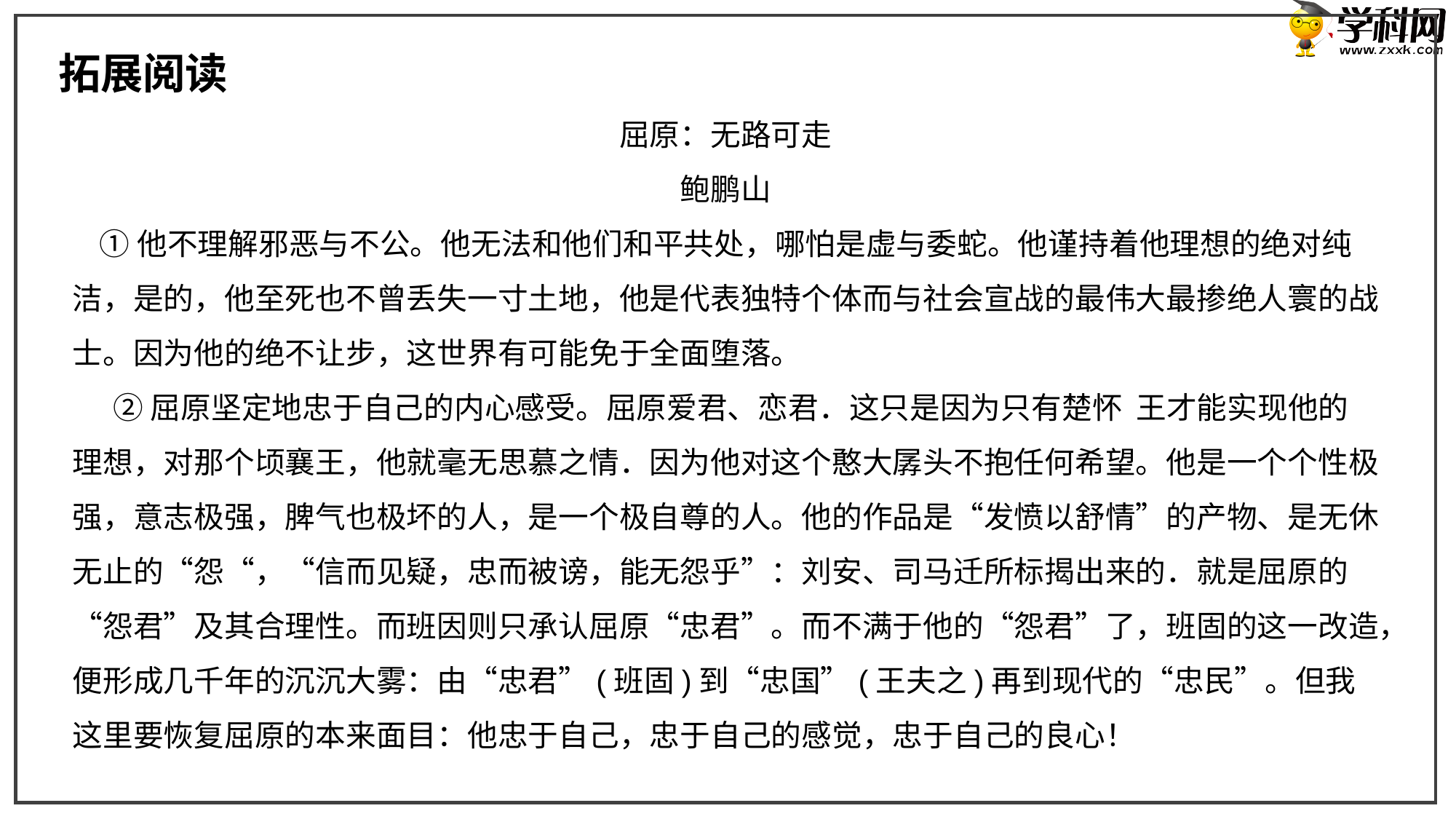

拓展阅读
屈原：无路可走
鲍鹏山
    ①他不理解邪恶与不公。他无法和他们和平共处，哪怕是虚与委蛇。他谨持着他理想的绝对纯洁，是的，他至死也不曾丢失一寸土地，他是代表独特个体而与社会宣战的最伟大最掺绝人寰的战士。因为他的绝不让步，这世界有可能免于全面堕落。
      ②屈原坚定地忠于自己的内心感受。屈原爱君、恋君．这只是因为只有楚怀  王才能实现他的理想，对那个顷襄王，他就毫无思慕之情．因为他对这个憨大孱头不抱任何希望。他是一个个性极强，意志极强，脾气也极坏的人，是一个极自尊的人。他的作品是“发愤以舒情”的产物、是无休无止的“怨“，“信而见疑，忠而被谤，能无怨乎”：刘安、司马迁所标揭出来的．就是屈原的“怨君”及其合理性。而班因则只承认屈原“忠君”。而不满于他的“怨君”了，班固的这一改造，便形成几千年的沉沉大雾：由“忠君”(班固)到“忠国”(王夫之)再到现代的“忠民”。但我这里要恢复屈原的本来面目：他忠于自己，忠于自己的感觉，忠于自己的良心！